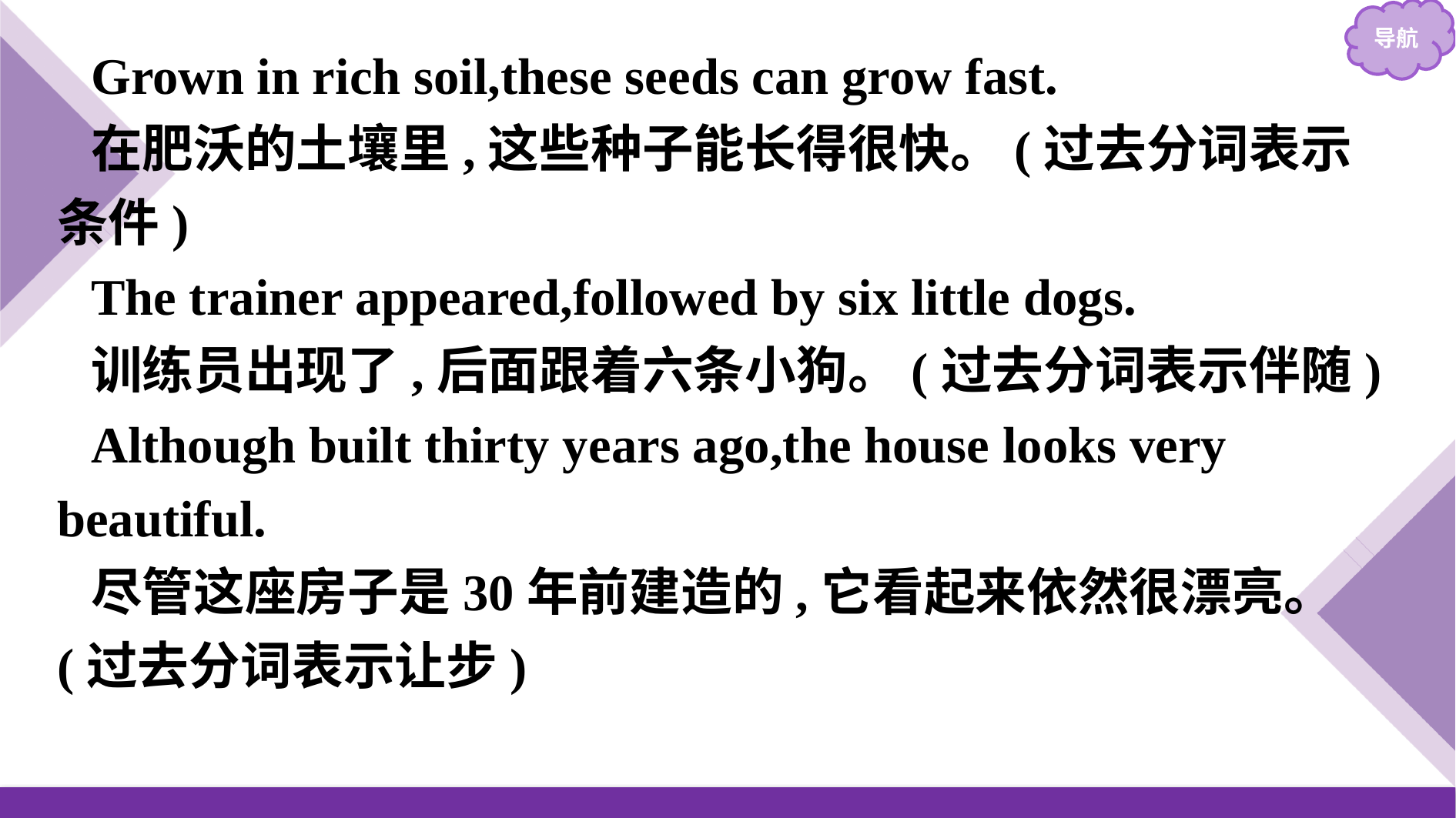

Grown in rich soil,these seeds can grow fast.
在肥沃的土壤里,这些种子能长得很快。(过去分词表示条件)
The trainer appeared,followed by six little dogs.
训练员出现了,后面跟着六条小狗。(过去分词表示伴随)
Although built thirty years ago,the house looks very beautiful.
尽管这座房子是30年前建造的,它看起来依然很漂亮。(过去分词表示让步)